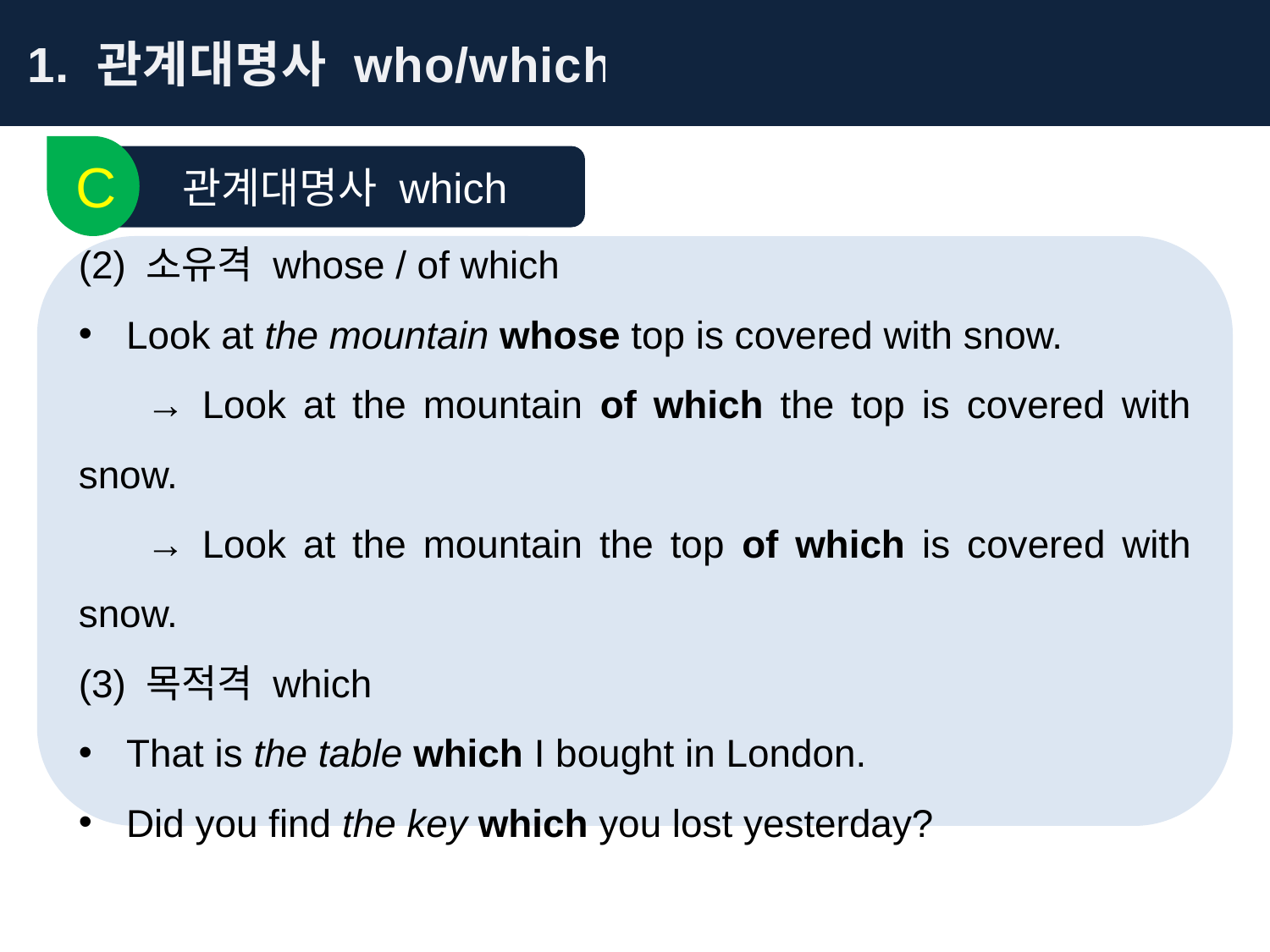

1. 관계대명사 who/which

C
관계대명사 which
(2) 소유격 whose / of which
Look at the mountain whose top is covered with snow.
    → Look at the mountain of which the top is covered with snow.
    → Look at the mountain the top of which is covered with snow.
(3) 목적격 which
That is the table which I bought in London.
Did you find the key which you lost yesterday?